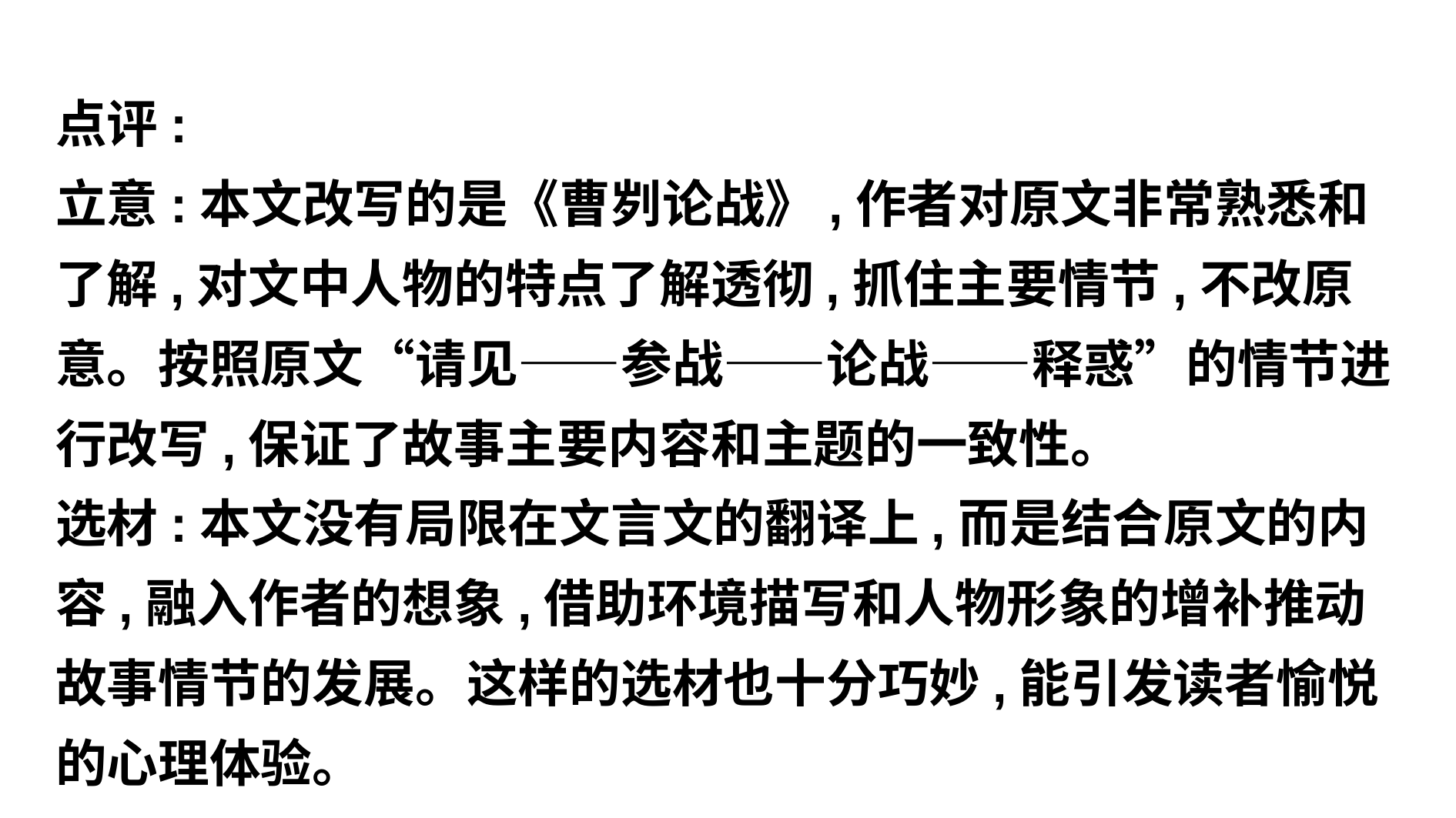

点评:
立意:本文改写的是《曹刿论战》,作者对原文非常熟悉和了解,对文中人物的特点了解透彻,抓住主要情节,不改原意。按照原文“请见——参战——论战——释惑”的情节进行改写,保证了故事主要内容和主题的一致性。
选材:本文没有局限在文言文的翻译上,而是结合原文的内容,融入作者的想象,借助环境描写和人物形象的增补推动故事情节的发展。这样的选材也十分巧妙,能引发读者愉悦的心理体验。